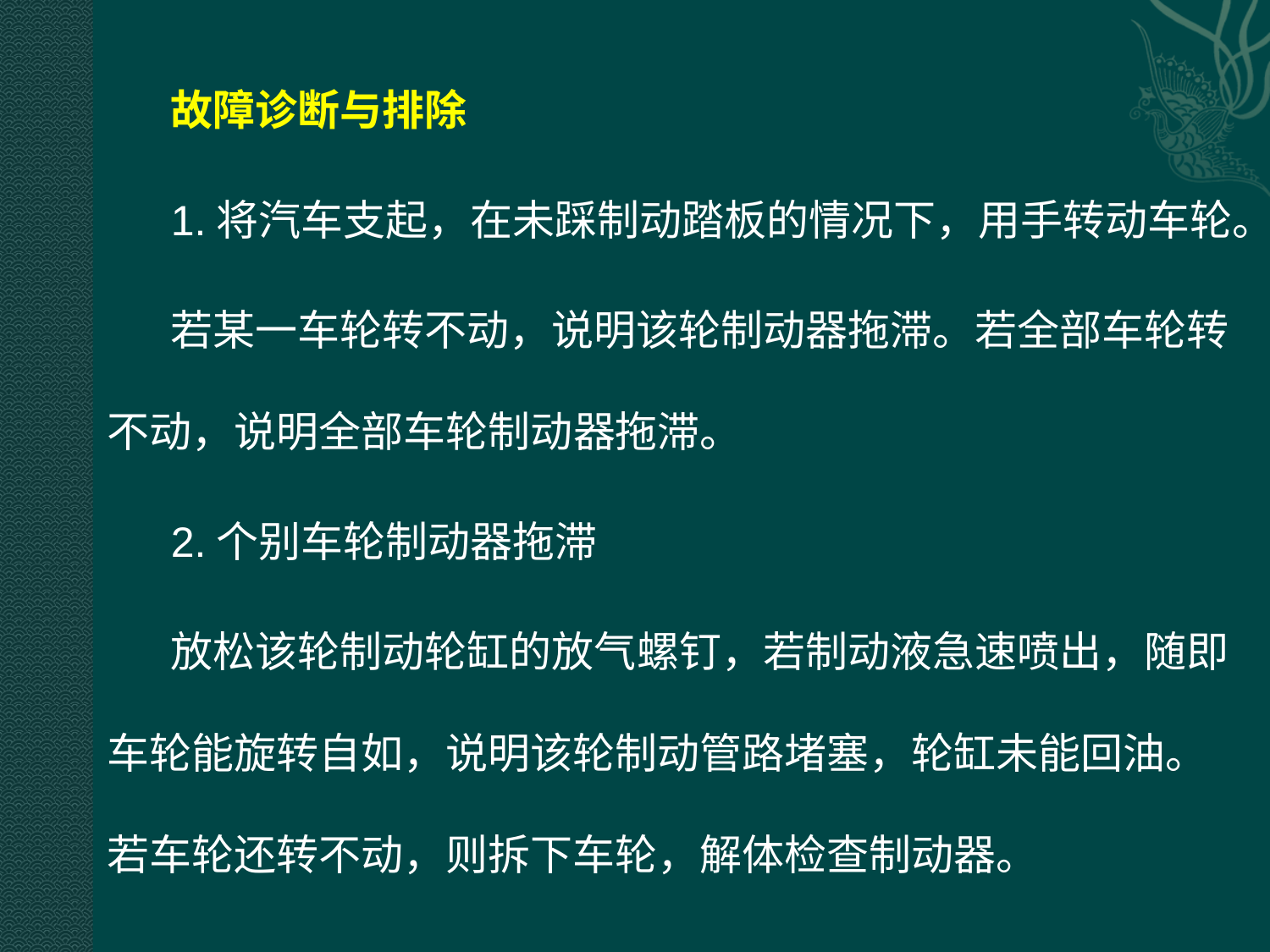

故障诊断与排除
1.将汽车支起，在未踩制动踏板的情况下，用手转动车轮。
若某一车轮转不动，说明该轮制动器拖滞。若全部车轮转不动，说明全部车轮制动器拖滞。
2.个别车轮制动器拖滞
放松该轮制动轮缸的放气螺钉，若制动液急速喷出，随即车轮能旋转自如，说明该轮制动管路堵塞，轮缸未能回油。若车轮还转不动，则拆下车轮，解体检查制动器。